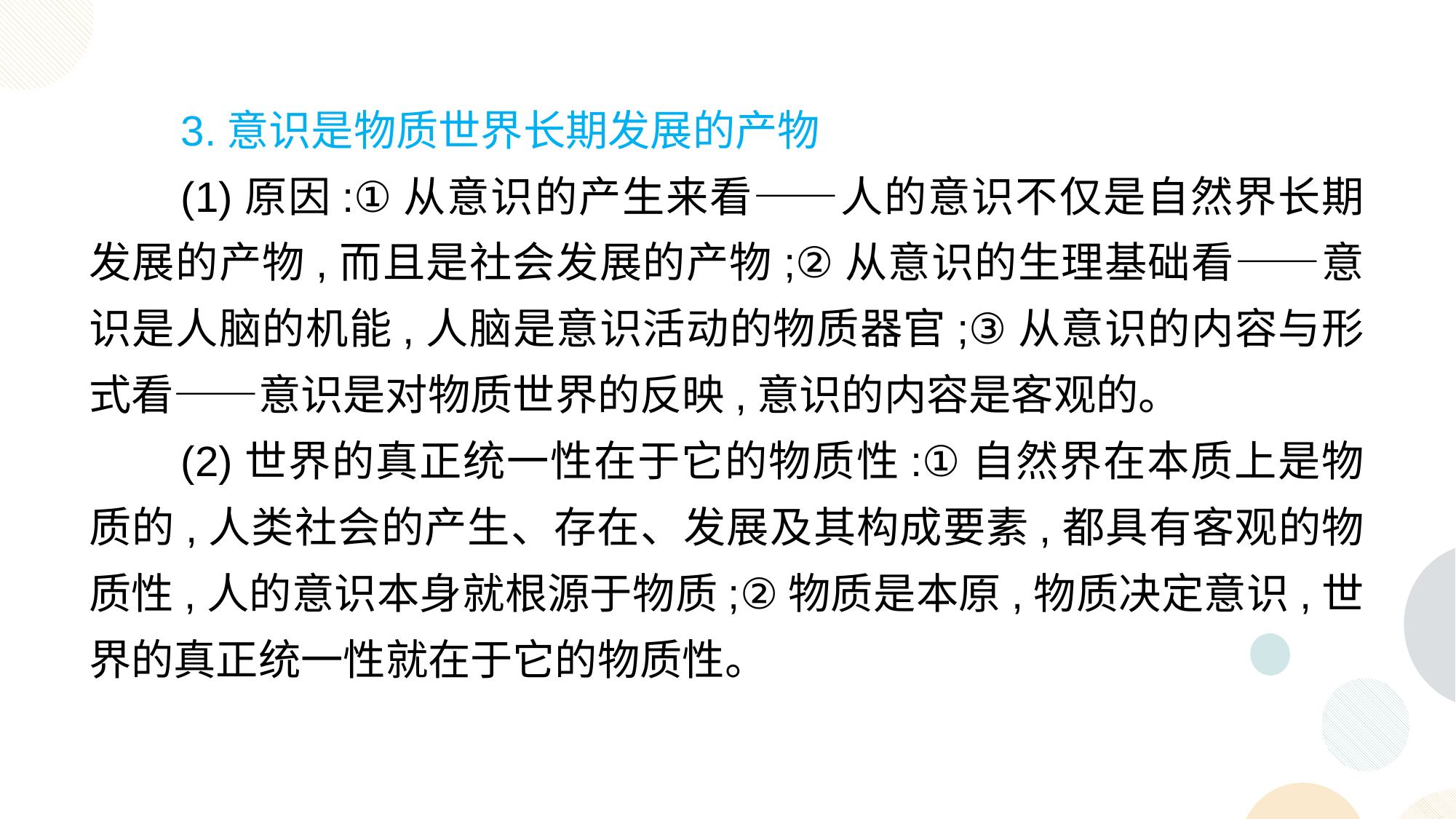

3.意识是物质世界长期发展的产物
(1)原因:①从意识的产生来看——人的意识不仅是自然界长期发展的产物,而且是社会发展的产物;②从意识的生理基础看——意识是人脑的机能,人脑是意识活动的物质器官;③从意识的内容与形式看——意识是对物质世界的反映,意识的内容是客观的。
(2)世界的真正统一性在于它的物质性:①自然界在本质上是物质的,人类社会的产生、存在、发展及其构成要素,都具有客观的物质性,人的意识本身就根源于物质;②物质是本原,物质决定意识,世界的真正统一性就在于它的物质性。